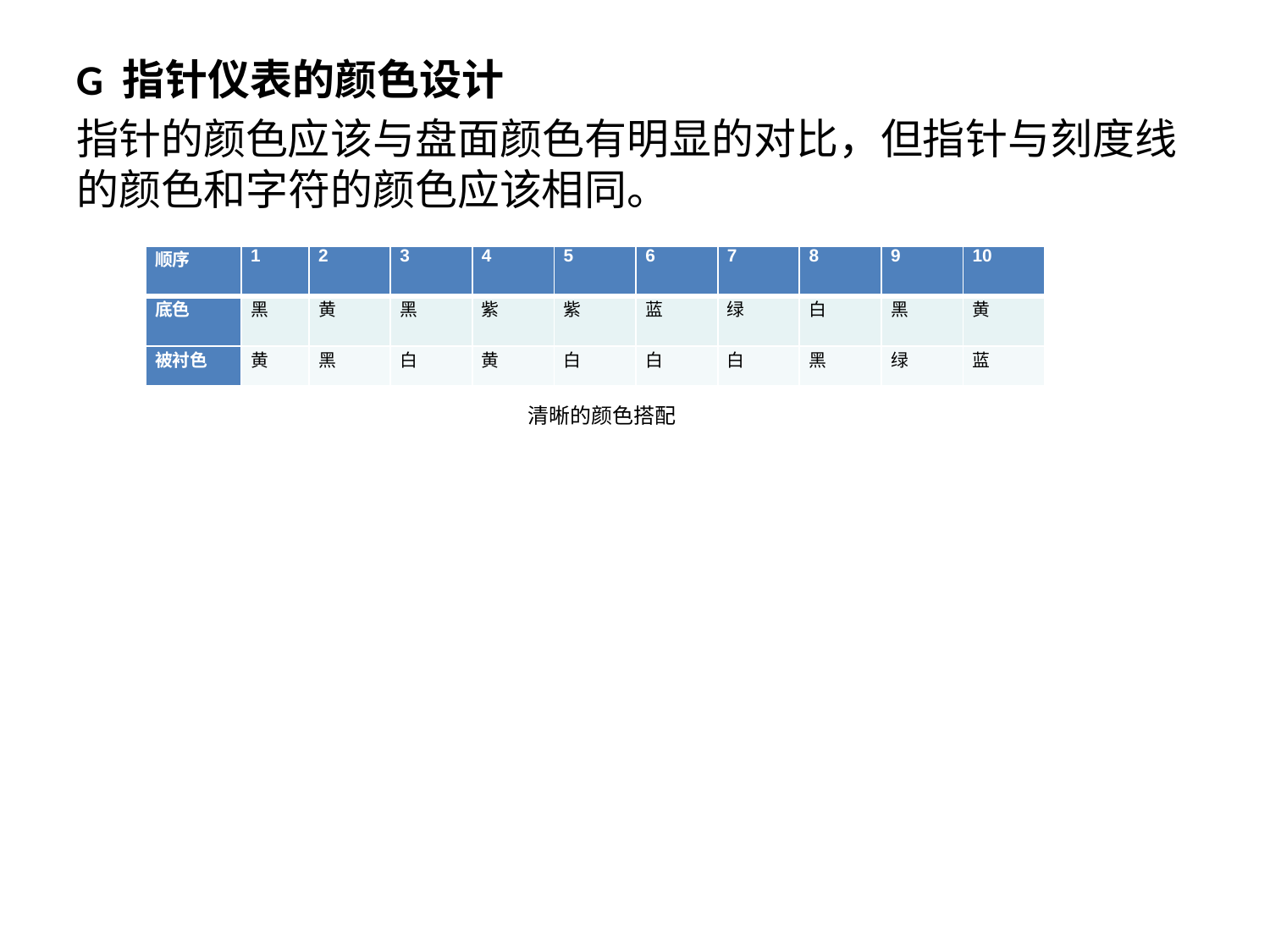

G 指针仪表的颜色设计
指针的颜色应该与盘面颜色有明显的对比，但指针与刻度线的颜色和字符的颜色应该相同。

| 顺序 | 1 | 2 | 3 | 4 | 5 | 6 | 7 | 8 | 9 | 10 |
| --- | --- | --- | --- | --- | --- | --- | --- | --- | --- | --- |
| 底色 | 黑 | 黄 | 黑 | 紫 | 紫 | 蓝 | 绿 | 白 | 黑 | 黄 |
| 被衬色 | 黄 | 黑 | 白 | 黄 | 白 | 白 | 白 | 黑 | 绿 | 蓝 |
清晰的颜色搭配